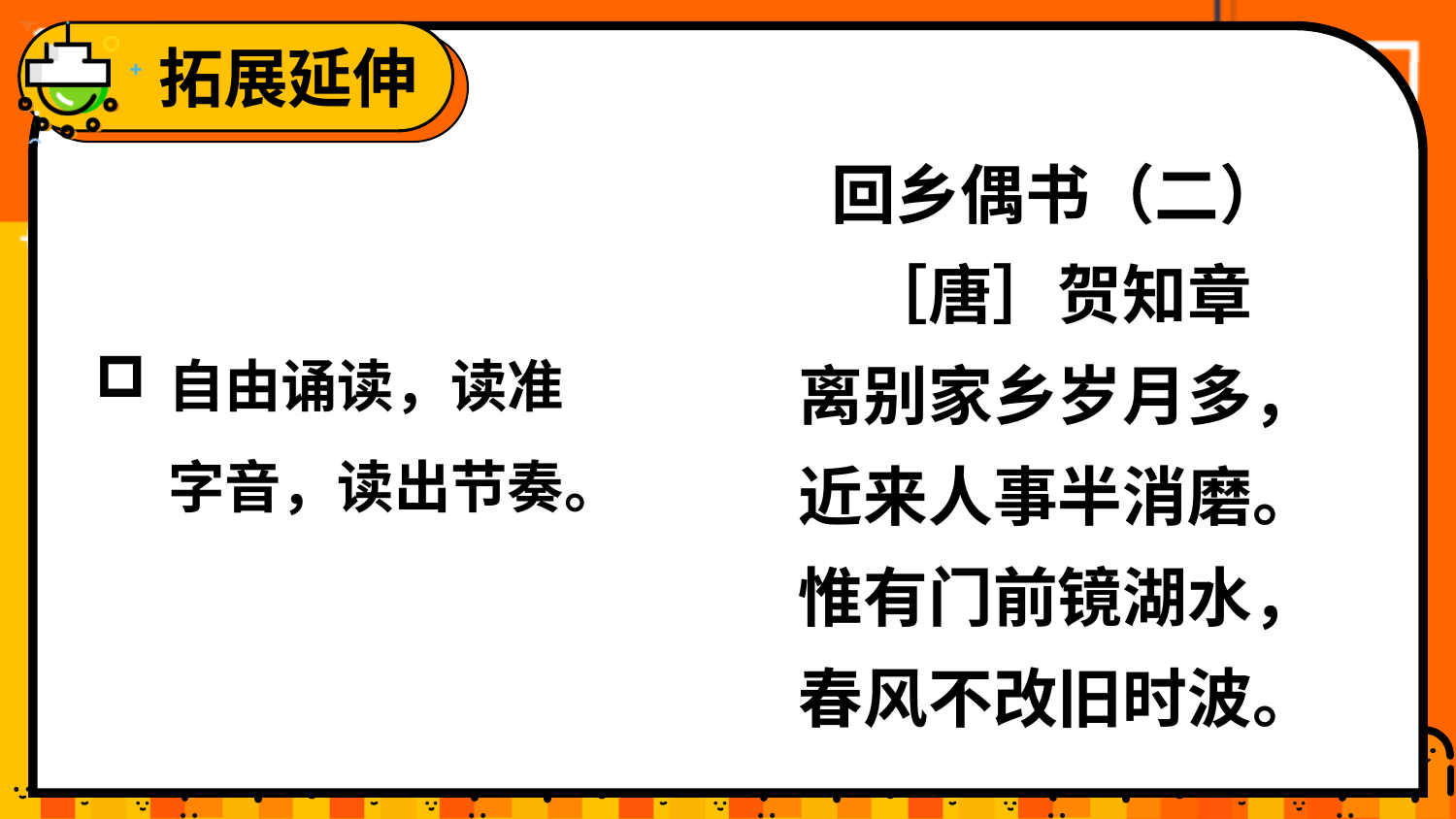

拓展延伸
回乡偶书（二）
［唐］贺知章
离别家乡岁月多，近来人事半消磨。
惟有门前镜湖水，春风不改旧时波。
自由诵读，读准字音，读出节奏。